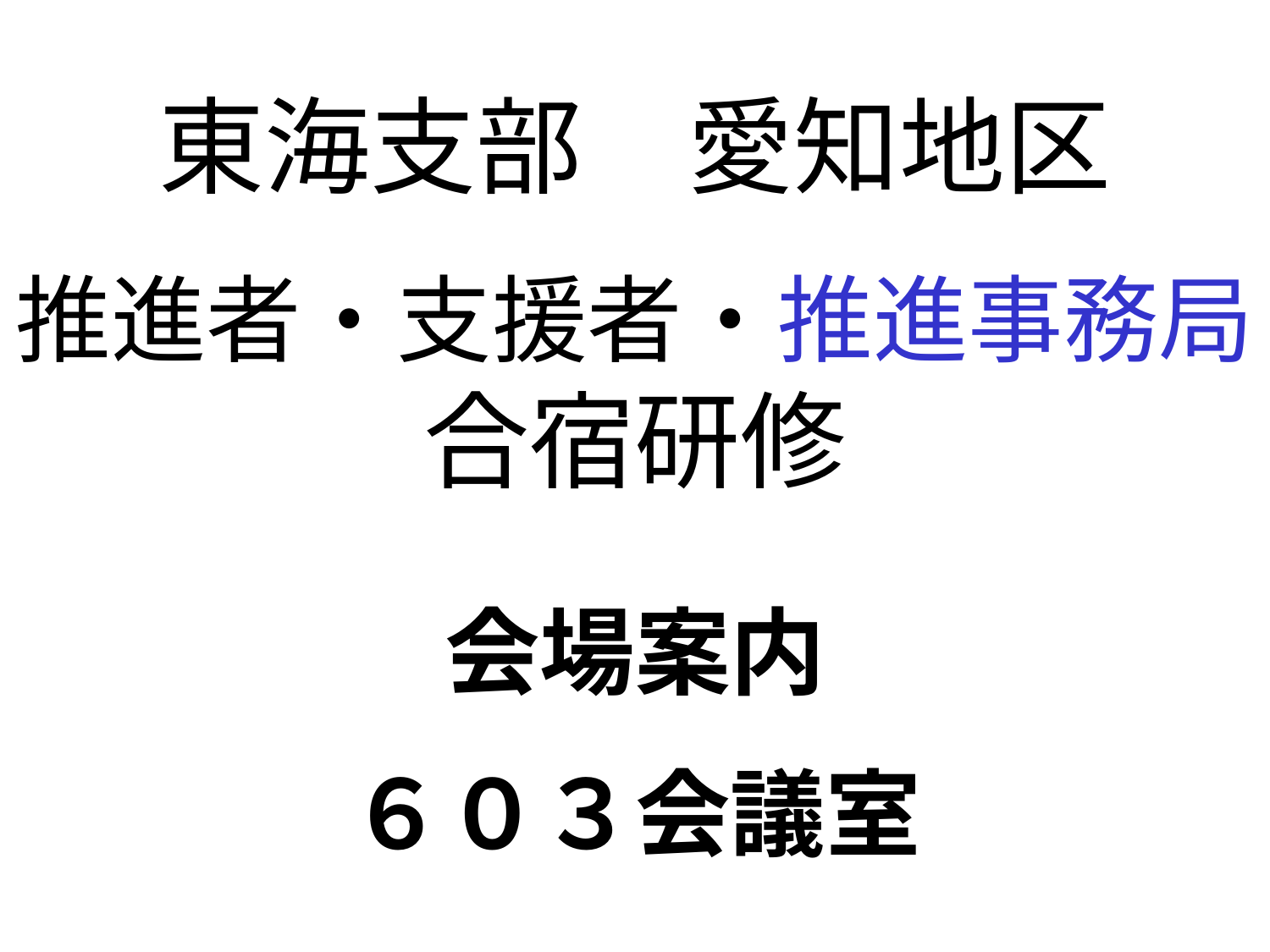

東海支部　愛知地区
推進者・支援者・推進事務局合宿研修
会場案内
６０３会議室